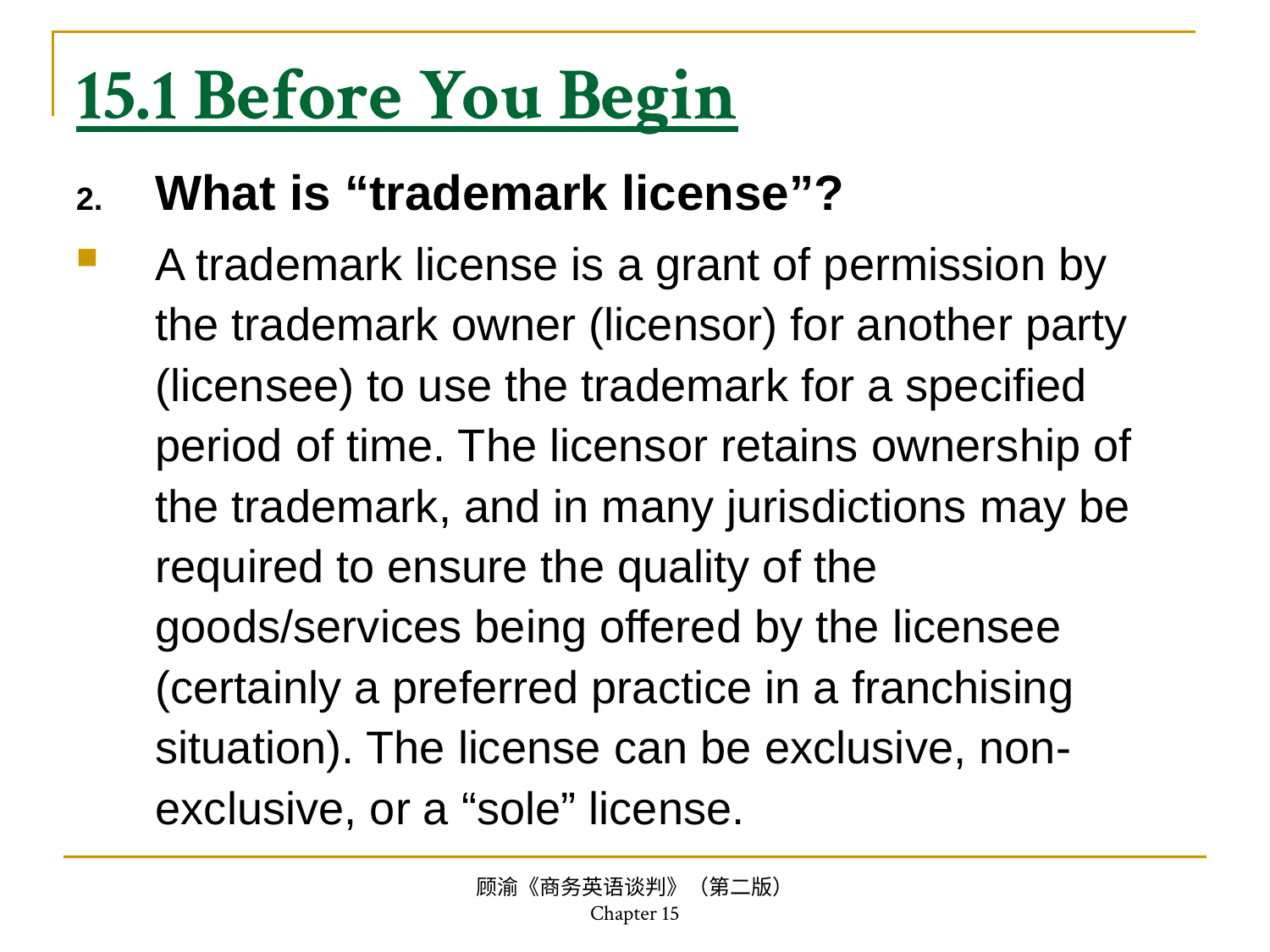

# 15.1 Before You Begin
What is “trademark license”?
A trademark license is a grant of permission by the trademark owner (licensor) for another party (licensee) to use the trademark for a specified period of time. The licensor retains ownership of the trademark, and in many jurisdictions may be required to ensure the quality of the goods/services being offered by the licensee (certainly a preferred practice in a franchising situation). The license can be exclusive, non-exclusive, or a “sole” license.

6
顾渝《商务英语谈判》（第二版） Chapter 15